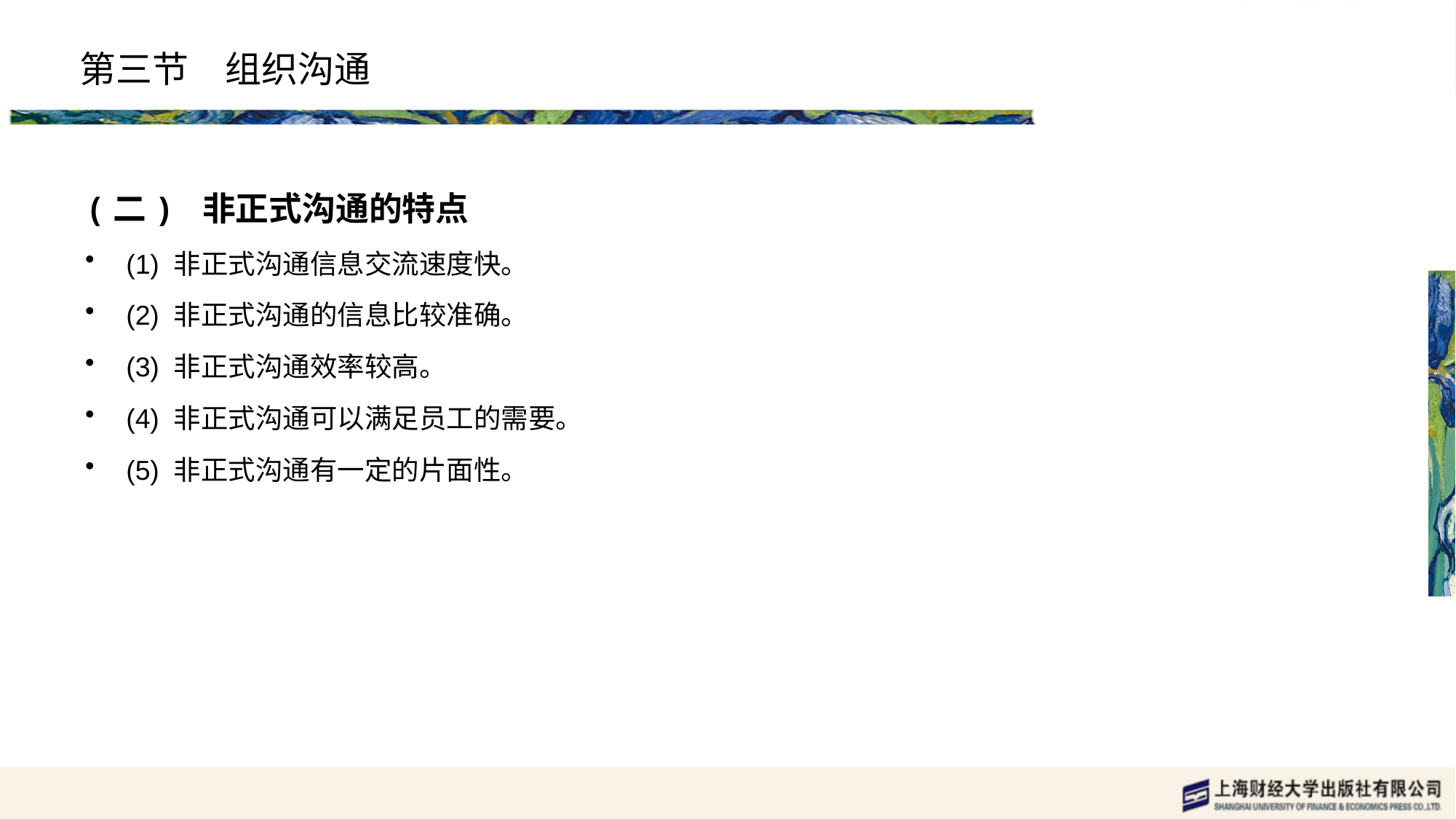

# 第三节　组织沟通
(二) 非正式沟通的特点
(1) 非正式沟通信息交流速度快。
(2) 非正式沟通的信息比较准确。
(3) 非正式沟通效率较高。
(4) 非正式沟通可以满足员工的需要。
(5) 非正式沟通有一定的片面性。